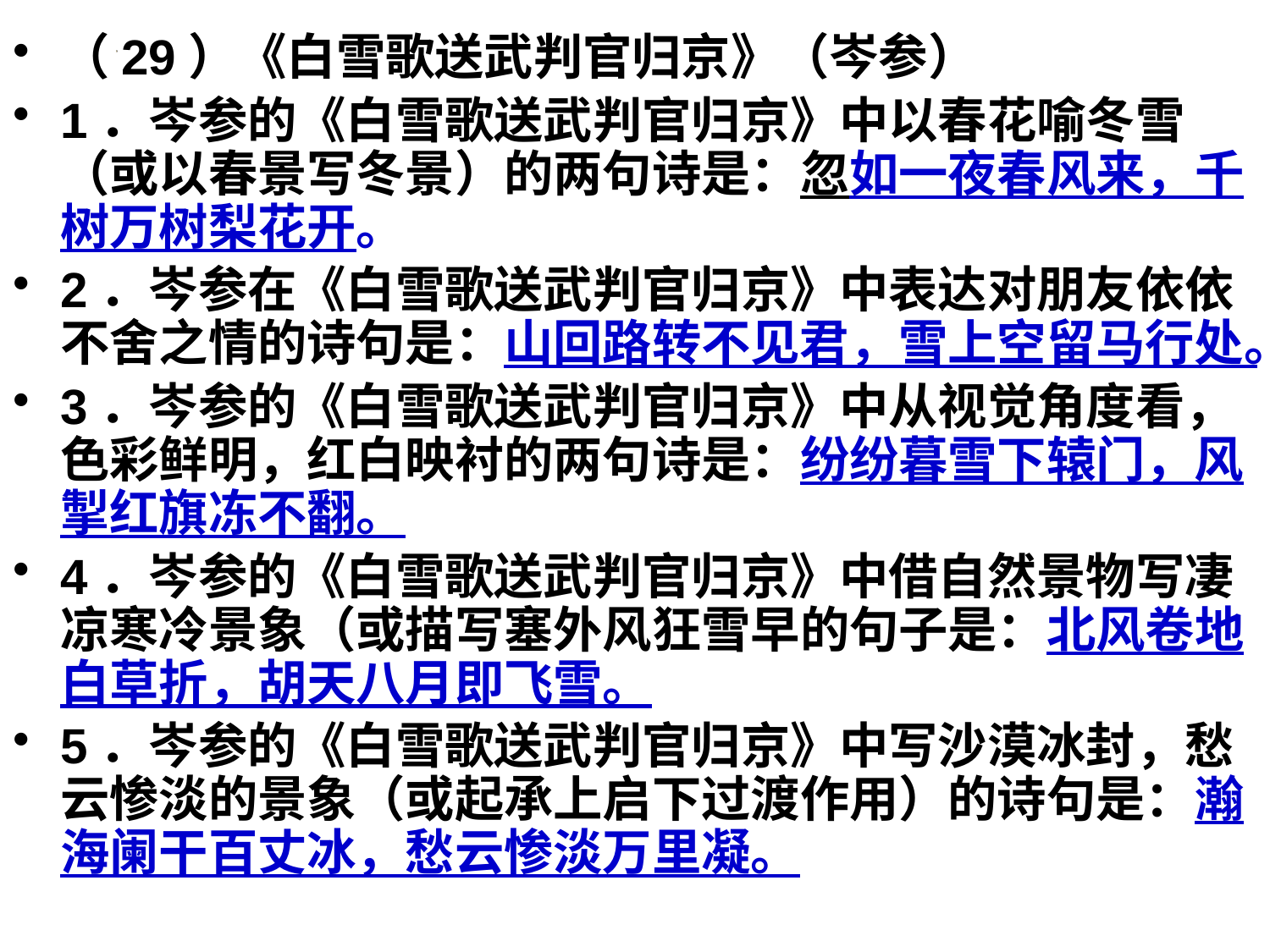

（29）《白雪歌送武判官归京》（岑参）
1．岑参的《白雪歌送武判官归京》中以春花喻冬雪（或以春景写冬景）的两句诗是：忽如一夜春风来，千树万树梨花开。
2．岑参在《白雪歌送武判官归京》中表达对朋友依依不舍之情的诗句是：山回路转不见君，雪上空留马行处。
3．岑参的《白雪歌送武判官归京》中从视觉角度看，色彩鲜明，红白映衬的两句诗是：纷纷暮雪下辕门，风掣红旗冻不翻。
4．岑参的《白雪歌送武判官归京》中借自然景物写凄凉寒冷景象（或描写塞外风狂雪早的句子是：北风卷地白草折，胡天八月即飞雪。
5．岑参的《白雪歌送武判官归京》中写沙漠冰封，愁云惨淡的景象（或起承上启下过渡作用）的诗句是：瀚海阑干百丈冰，愁云惨淡万里凝。
#